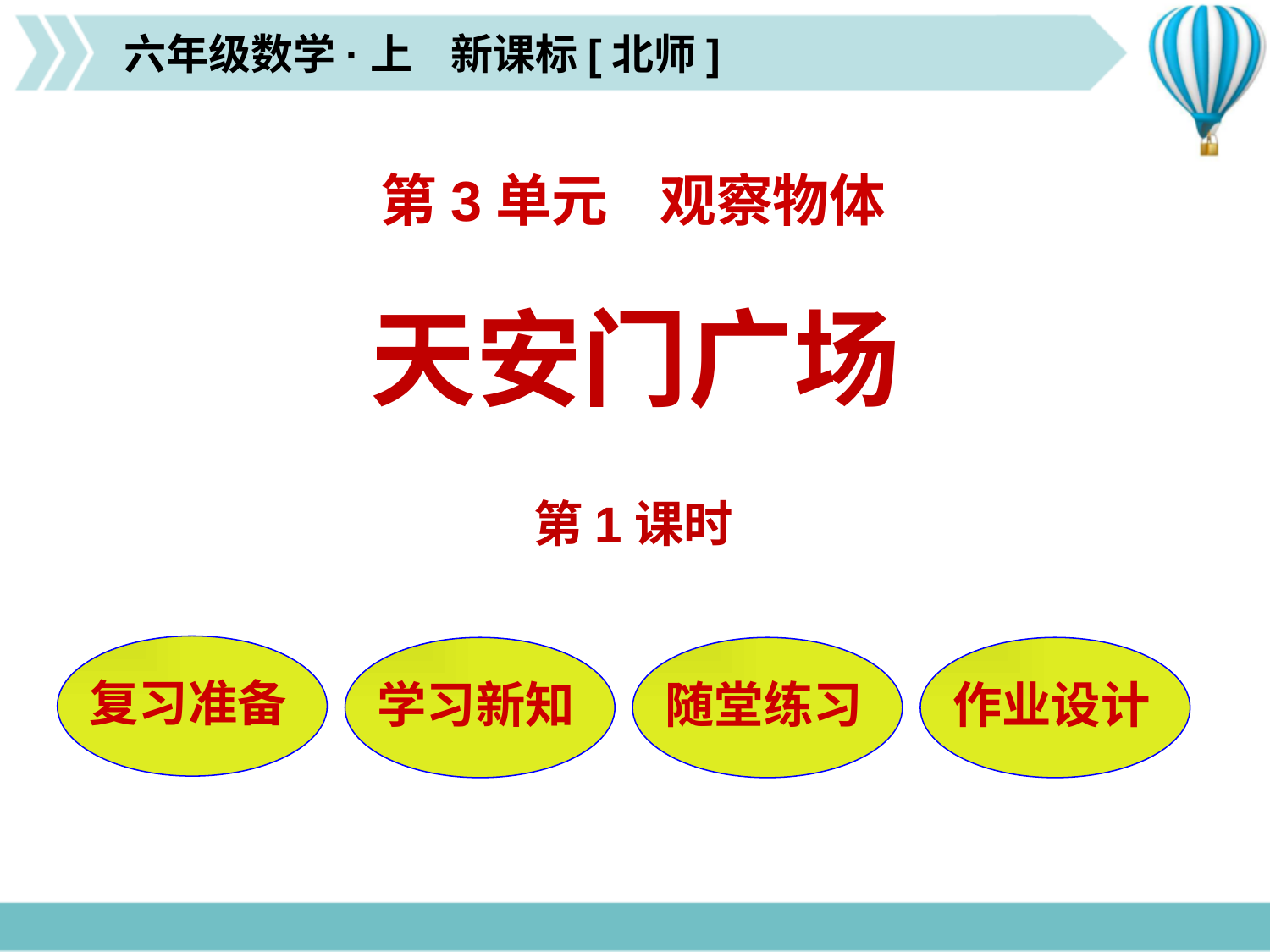

六年级数学·上    新课标[北师]
第3单元    观察物体
天安门广场
第1课时

复习准备

学习新知

随堂练习

作业设计